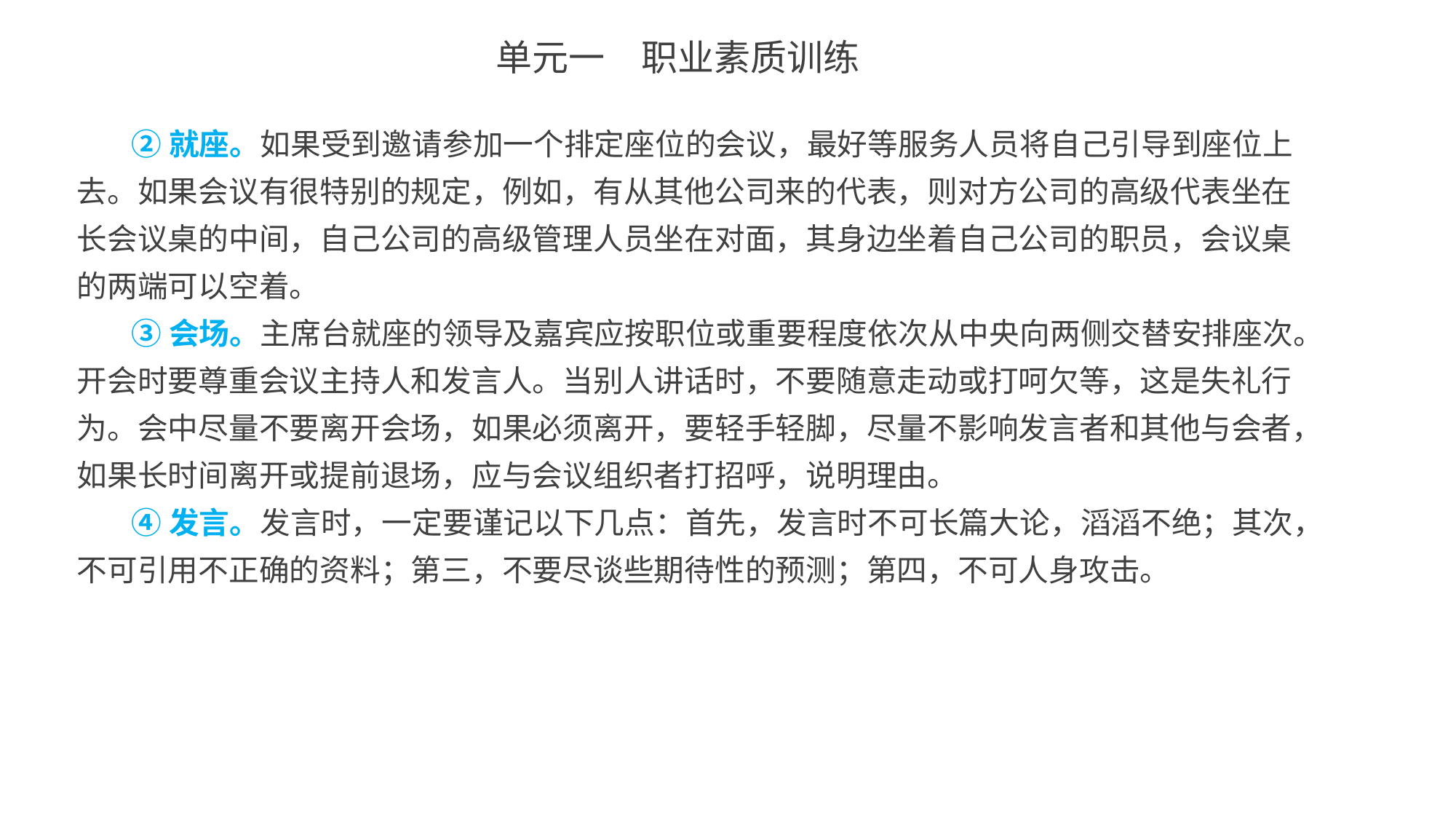

单元一　职业素质训练
②就座。如果受到邀请参加一个排定座位的会议，最好等服务人员将自己引导到座位上去。如果会议有很特别的规定，例如，有从其他公司来的代表，则对方公司的高级代表坐在长会议桌的中间，自己公司的高级管理人员坐在对面，其身边坐着自己公司的职员，会议桌的两端可以空着。
③会场。主席台就座的领导及嘉宾应按职位或重要程度依次从中央向两侧交替安排座次。开会时要尊重会议主持人和发言人。当别人讲话时，不要随意走动或打呵欠等，这是失礼行为。会中尽量不要离开会场，如果必须离开，要轻手轻脚，尽量不影响发言者和其他与会者，如果长时间离开或提前退场，应与会议组织者打招呼，说明理由。
④发言。发言时，一定要谨记以下几点：首先，发言时不可长篇大论，滔滔不绝；其次，不可引用不正确的资料；第三，不要尽谈些期待性的预测；第四，不可人身攻击。